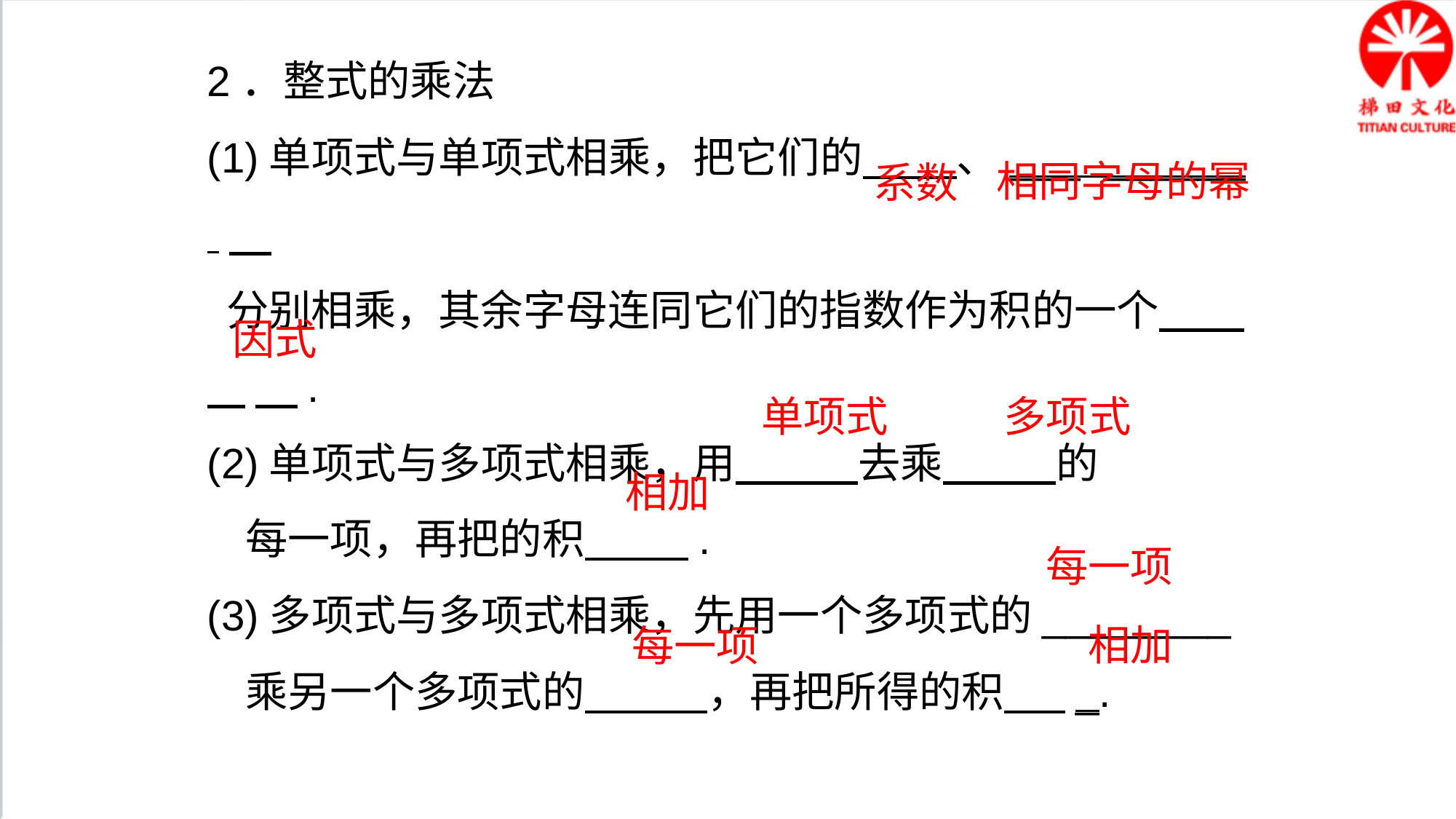

2．整式的乘法
(1)单项式与单项式相乘，把它们的　 　、___  ______
 分别相乘，其余字母连同它们的指数作为积的一个
    　.
(2)单项式与多项式相乘，用　　    去乘　　   的
   每一项，再把的积　  　.
(3)多项式与多项式相乘，先用一个多项式的________
   乘另一个多项式的　    　，再把所得的积  　_.
相同字母的幂
系数
因式
单项式
多项式
相加
每一项
相加
每一项